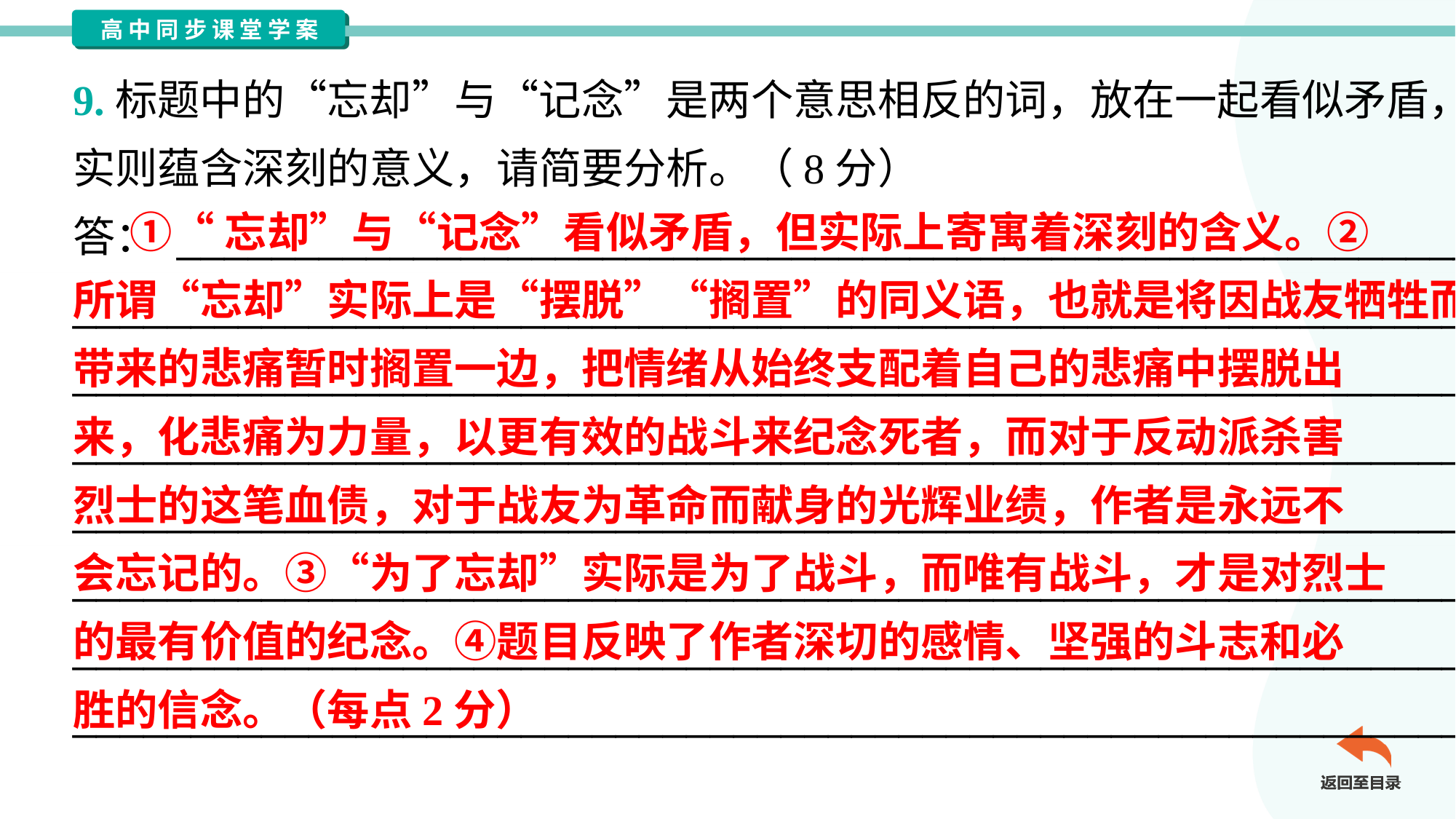

9.标题中的“忘却”与“记念”是两个意思相反的词，放在一起看似矛盾，
实则蕴含深刻的意义，请简要分析。（8分）
答： ________________________________________________________
_____________________________________________________________
_____________________________________________________________
_____________________________________________________________
_____________________________________________________________
_____________________________________________________________
_____________________________________________________________
_____________________________________________________________
      ①“忘却”与“记念”看似矛盾，但实际上寄寓着深刻的含义。②
所谓“忘却”实际上是“摆脱”“搁置”的同义语，也就是将因战友牺牲而
带来的悲痛暂时搁置一边，把情绪从始终支配着自己的悲痛中摆脱出
来，化悲痛为力量，以更有效的战斗来纪念死者，而对于反动派杀害
烈士的这笔血债，对于战友为革命而献身的光辉业绩，作者是永远不
会忘记的。③“为了忘却”实际是为了战斗，而唯有战斗，才是对烈士
的最有价值的纪念。④题目反映了作者深切的感情、坚强的斗志和必
胜的信念。（每点2分）